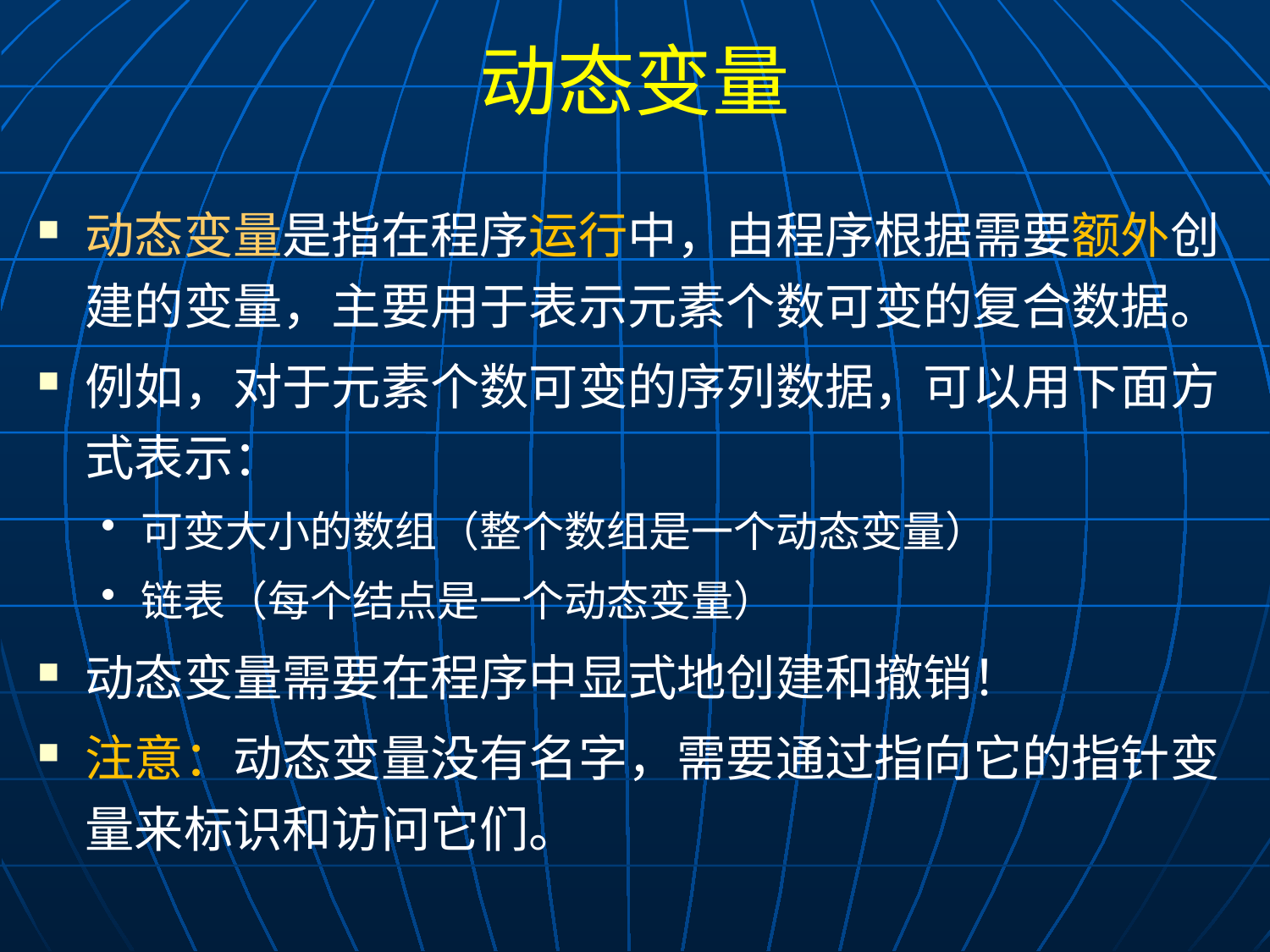

# 动态变量
动态变量是指在程序运行中，由程序根据需要额外创建的变量，主要用于表示元素个数可变的复合数据。
例如，对于元素个数可变的序列数据，可以用下面方式表示：
可变大小的数组（整个数组是一个动态变量）
链表（每个结点是一个动态变量）
动态变量需要在程序中显式地创建和撤销！
注意：动态变量没有名字，需要通过指向它的指针变量来标识和访问它们。